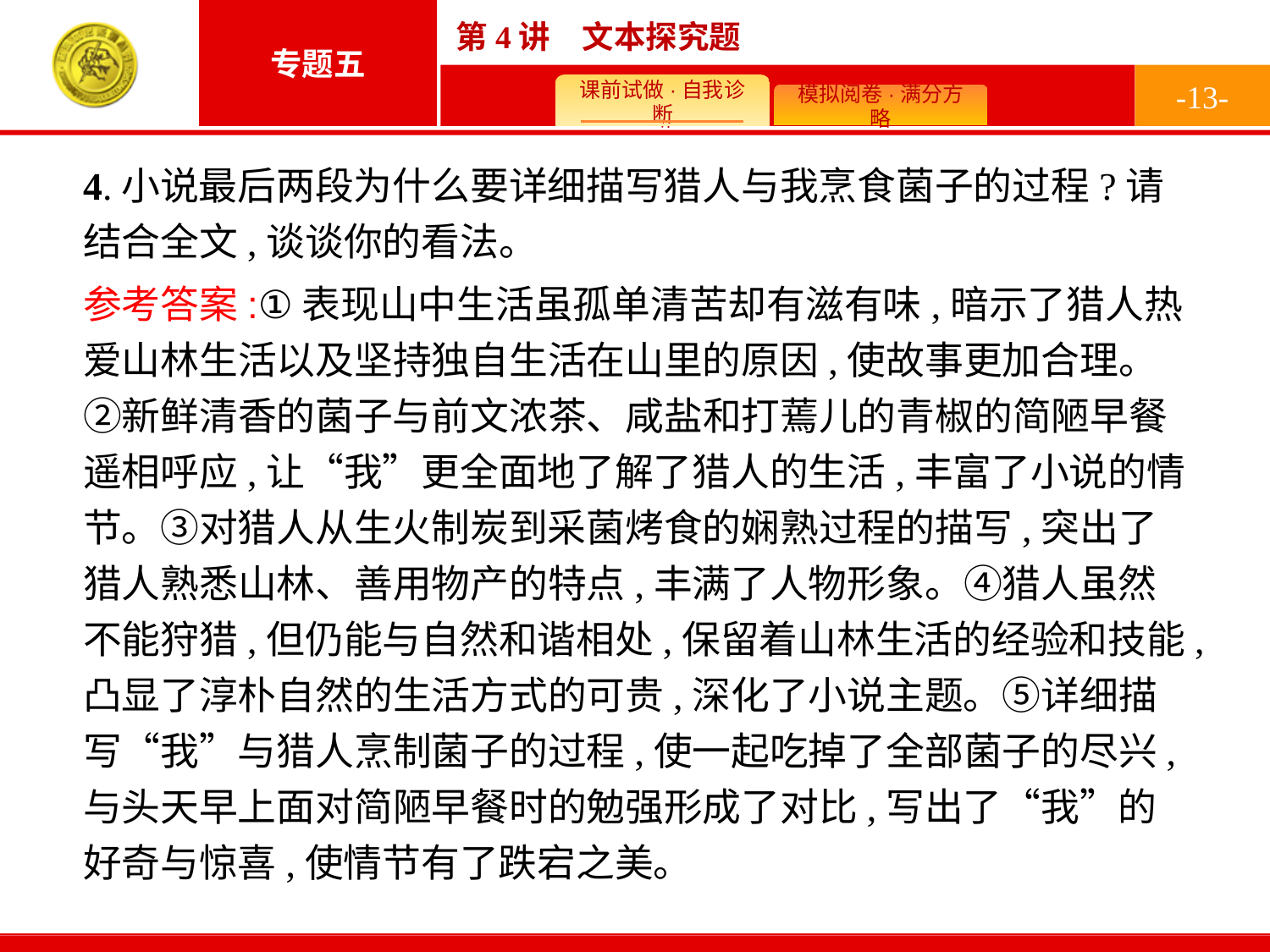

-13-
4.小说最后两段为什么要详细描写猎人与我烹食菌子的过程?请结合全文,谈谈你的看法。
参考答案:①表现山中生活虽孤单清苦却有滋有味,暗示了猎人热爱山林生活以及坚持独自生活在山里的原因,使故事更加合理。②新鲜清香的菌子与前文浓茶、咸盐和打蔫儿的青椒的简陋早餐遥相呼应,让“我”更全面地了解了猎人的生活,丰富了小说的情节。③对猎人从生火制炭到采菌烤食的娴熟过程的描写,突出了猎人熟悉山林、善用物产的特点,丰满了人物形象。④猎人虽然不能狩猎,但仍能与自然和谐相处,保留着山林生活的经验和技能,凸显了淳朴自然的生活方式的可贵,深化了小说主题。⑤详细描写“我”与猎人烹制菌子的过程,使一起吃掉了全部菌子的尽兴,与头天早上面对简陋早餐时的勉强形成了对比,写出了“我”的好奇与惊喜,使情节有了跌宕之美。